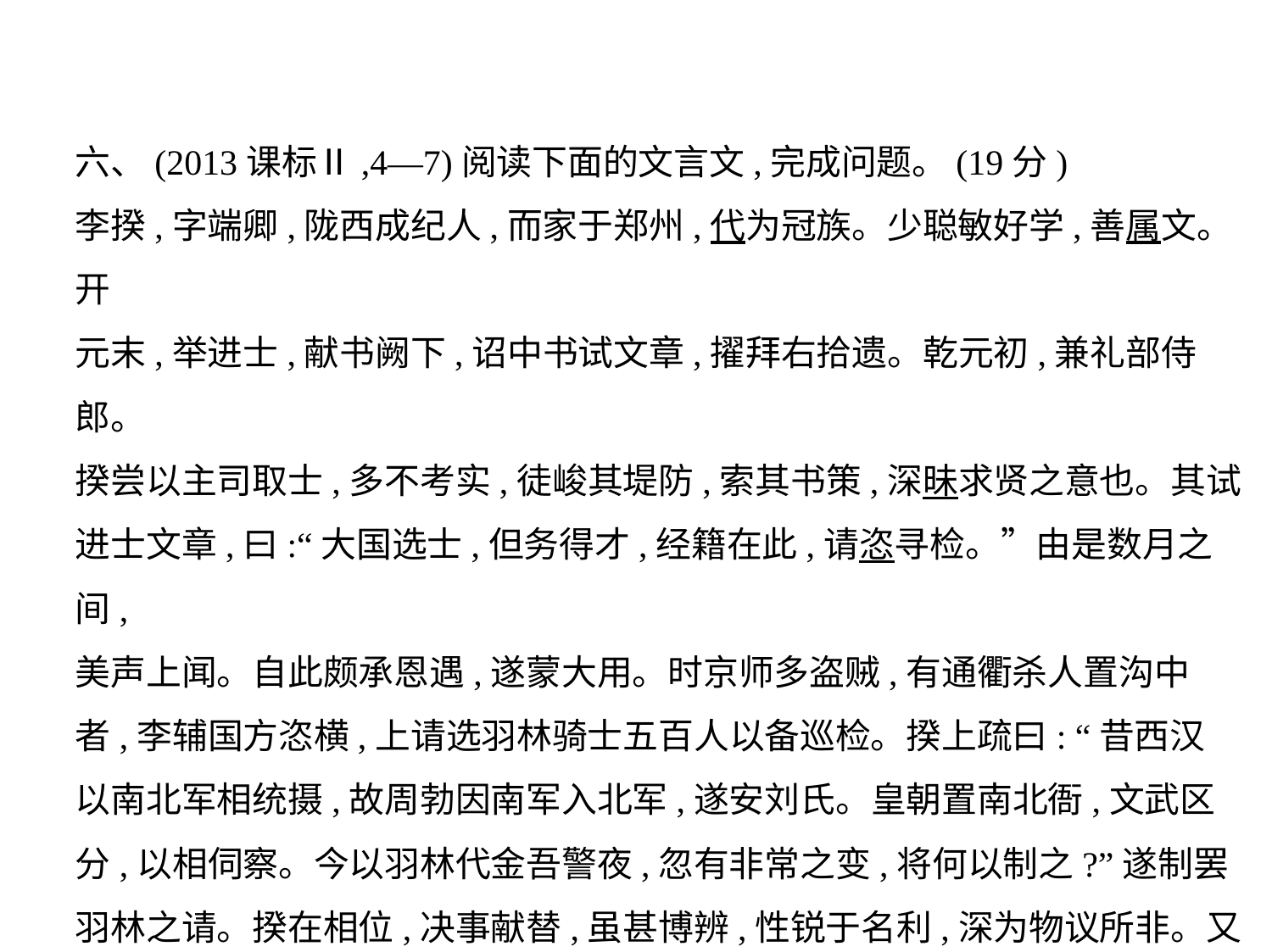

六、(2013课标Ⅱ,4—7)阅读下面的文言文,完成问题。(19分)
李揆,字端卿,陇西成纪人,而家于郑州,代为冠族。少聪敏好学,善属文。开
元末,举进士,献书阙下,诏中书试文章,擢拜右拾遗。乾元初,兼礼部侍郎。
揆尝以主司取士,多不考实,徒峻其堤防,索其书策,深昧求贤之意也。其试
进士文章,曰:“大国选士,但务得才,经籍在此,请恣寻检。”由是数月之间,
美声上闻。自此颇承恩遇,遂蒙大用。时京师多盗贼,有通衢杀人置沟中
者,李辅国方恣横,上请选羽林骑士五百人以备巡检。揆上疏曰: “昔西汉
以南北军相统摄,故周勃因南军入北军,遂安刘氏。皇朝置南北衙,文武区
分,以相伺察。今以羽林代金吾警夜,忽有非常之变,将何以制之?”遂制罢
羽林之请。揆在相位,决事献替,虽甚博辨,性锐于名利,深为物议所非。又
其兄自有时名,滞于冗官,竟不引进。同列吕讠垔,地望虽悬,政事在揆之右,
罢相,自宾客为荆南节度,声问甚美。